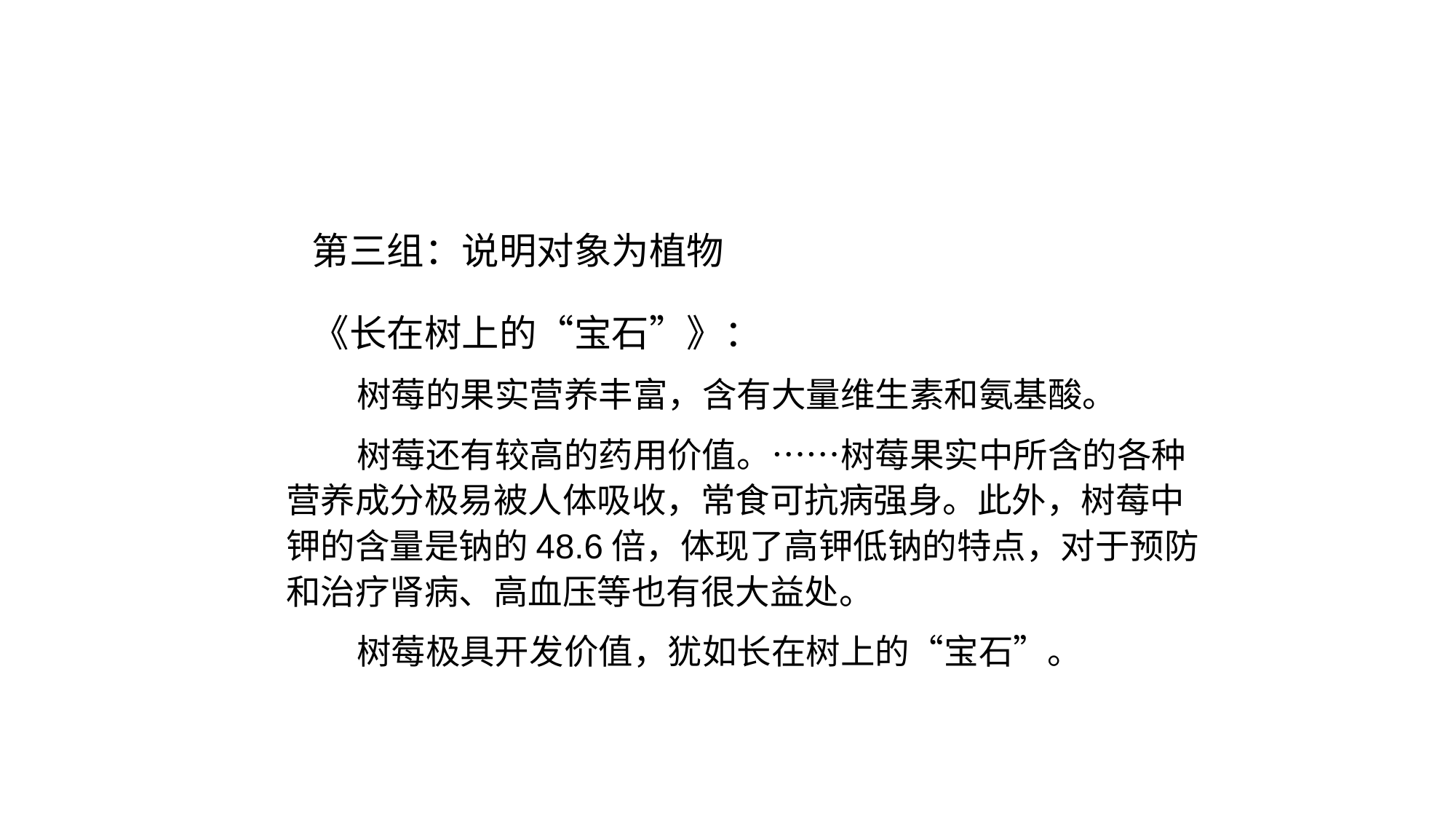

第三组：说明对象为植物
《长在树上的“宝石”》：
        树莓的果实营养丰富，含有大量维生素和氨基酸。
        树莓还有较高的药用价值。……树莓果实中所含的各种营养成分极易被人体吸收，常食可抗病强身。此外，树莓中钾的含量是钠的48.6倍，体现了高钾低钠的特点，对于预防和治疗肾病、高血压等也有很大益处。
        树莓极具开发价值，犹如长在树上的“宝石”。